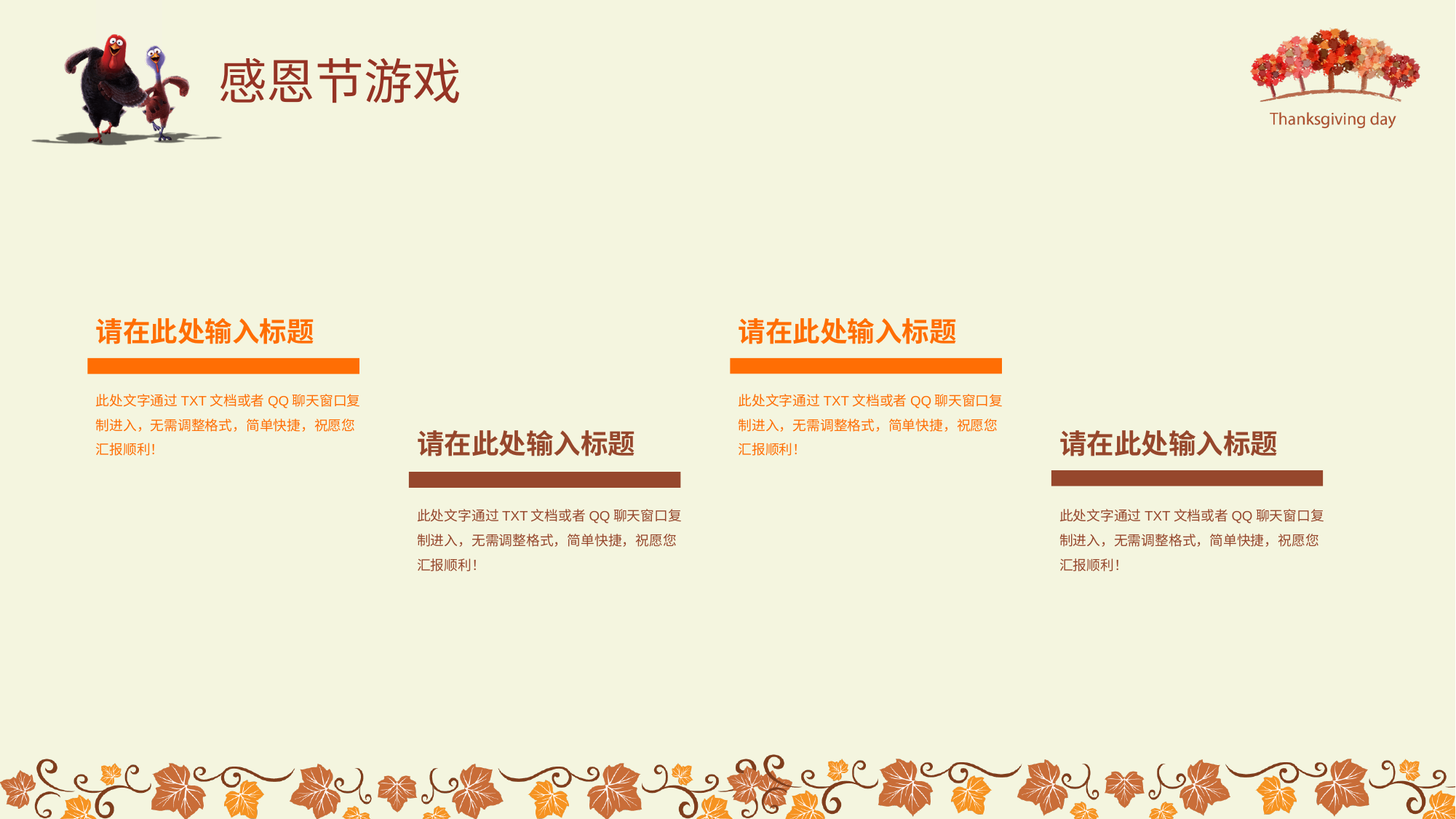

感恩节游戏
请在此处输入标题
请在此处输入标题

此处文字通过TXT文档或者QQ聊天窗口复制进入，无需调整格式，简单快捷，祝愿您汇报顺利！
此处文字通过TXT文档或者QQ聊天窗口复制进入，无需调整格式，简单快捷，祝愿您汇报顺利！
请在此处输入标题
请在此处输入标题

此处文字通过TXT文档或者QQ聊天窗口复制进入，无需调整格式，简单快捷，祝愿您汇报顺利！
此处文字通过TXT文档或者QQ聊天窗口复制进入，无需调整格式，简单快捷，祝愿您汇报顺利！